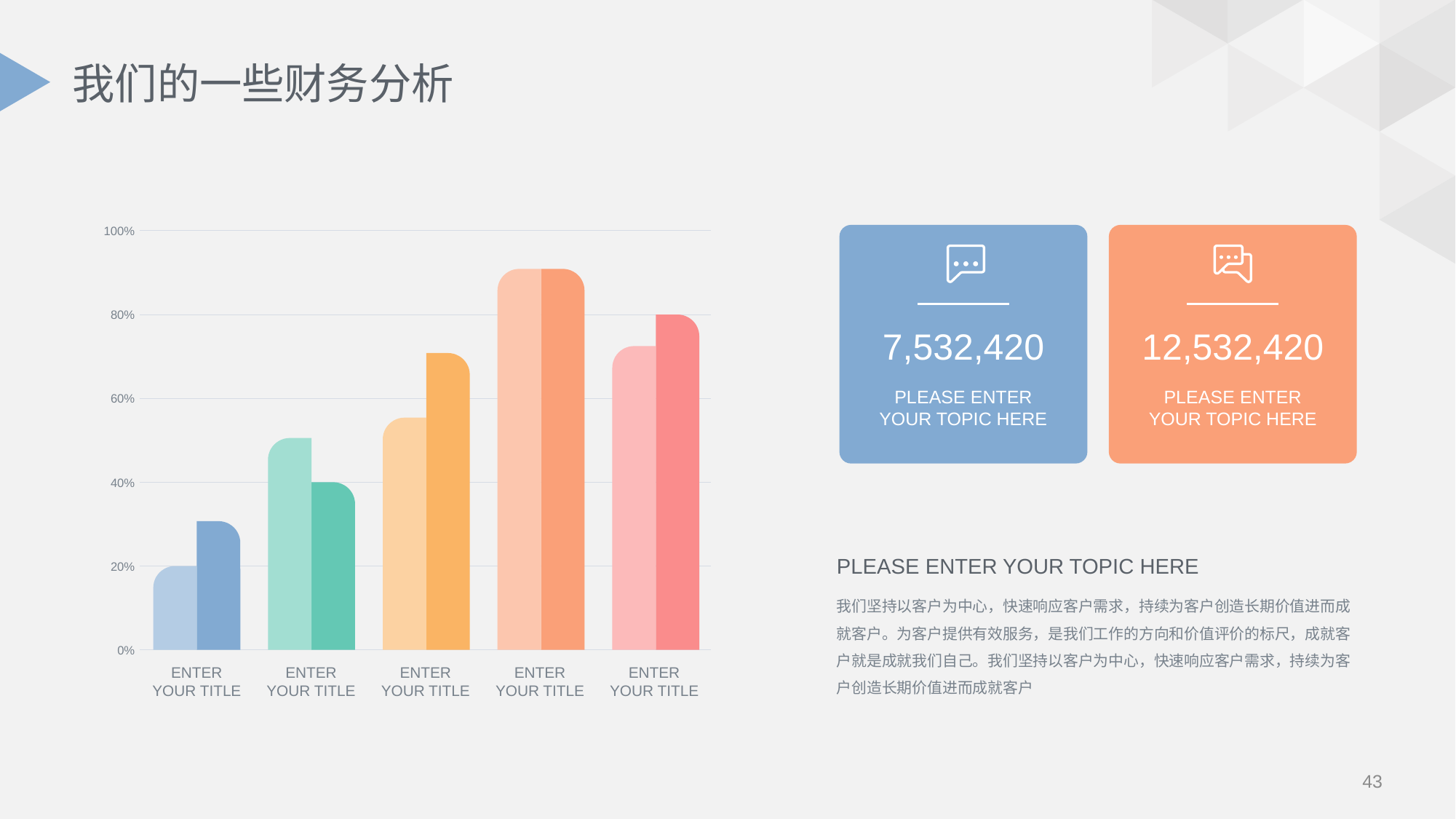

# 我们的一些财务分析
100%
80%
60%
40%
20%
0%

ENTER
YOUR TITLE
ENTER
YOUR TITLE
ENTER
YOUR TITLE
ENTER
YOUR TITLE
ENTER
YOUR TITLE

7,532,420
PLEASE ENTER
YOUR TOPIC HERE

12,532,420
PLEASE ENTER
YOUR TOPIC HERE
PLEASE ENTER YOUR TOPIC HERE
我们坚持以客户为中心，快速响应客户需求，持续为客户创造长期价值进而成就客户。为客户提供有效服务，是我们工作的方向和价值评价的标尺，成就客户就是成就我们自己。我们坚持以客户为中心，快速响应客户需求，持续为客户创造长期价值进而成就客户
43